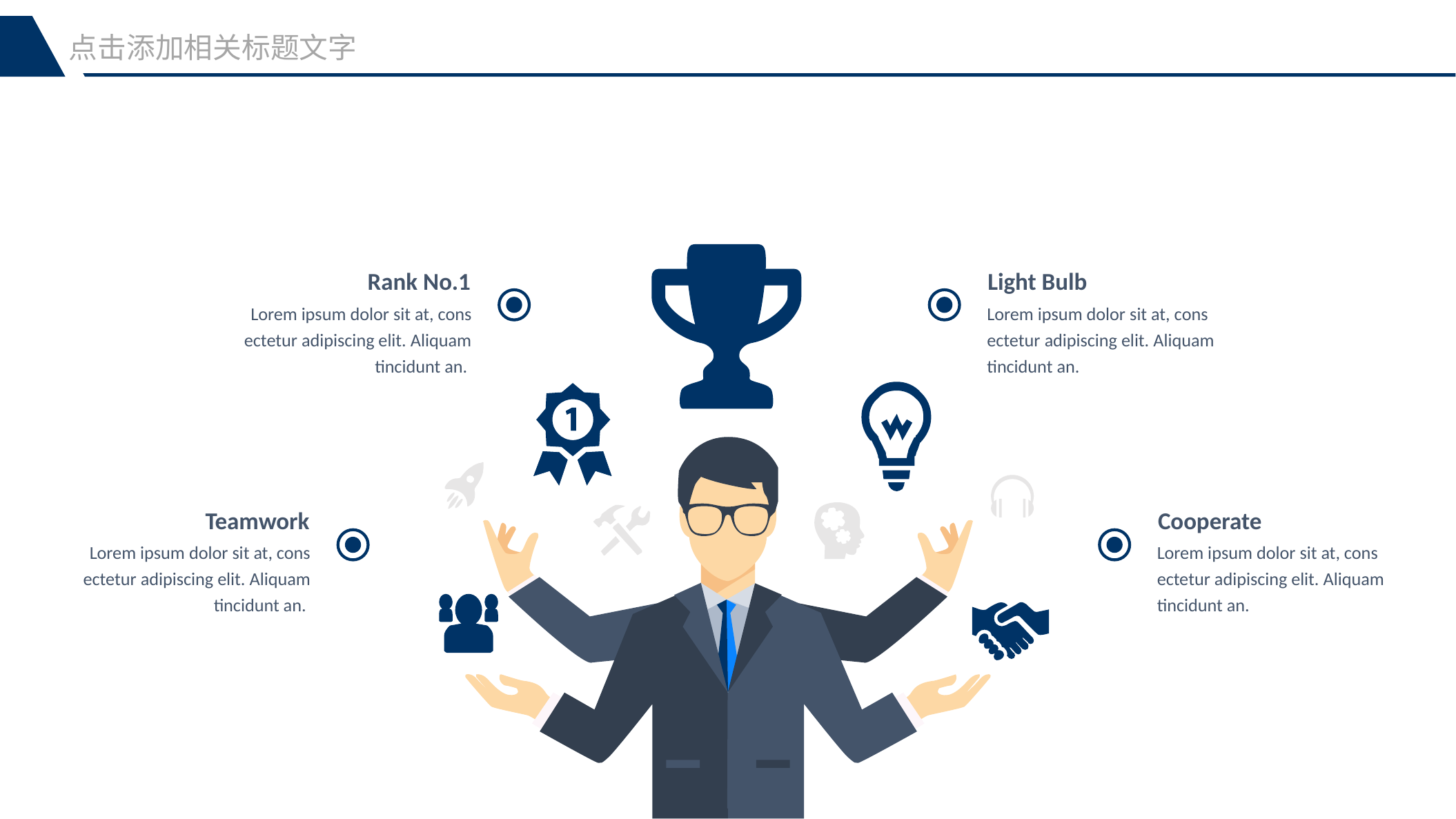

点击添加相关标题文字

Rank No.1
Light Bulb

Lorem ipsum dolor sit at, cons ectetur adipiscing elit. Aliquam tincidunt an.
Lorem ipsum dolor sit at, cons ectetur adipiscing elit. Aliquam tincidunt an.

Teamwork
Cooperate

Lorem ipsum dolor sit at, cons ectetur adipiscing elit. Aliquam tincidunt an.
Lorem ipsum dolor sit at, cons ectetur adipiscing elit. Aliquam tincidunt an.